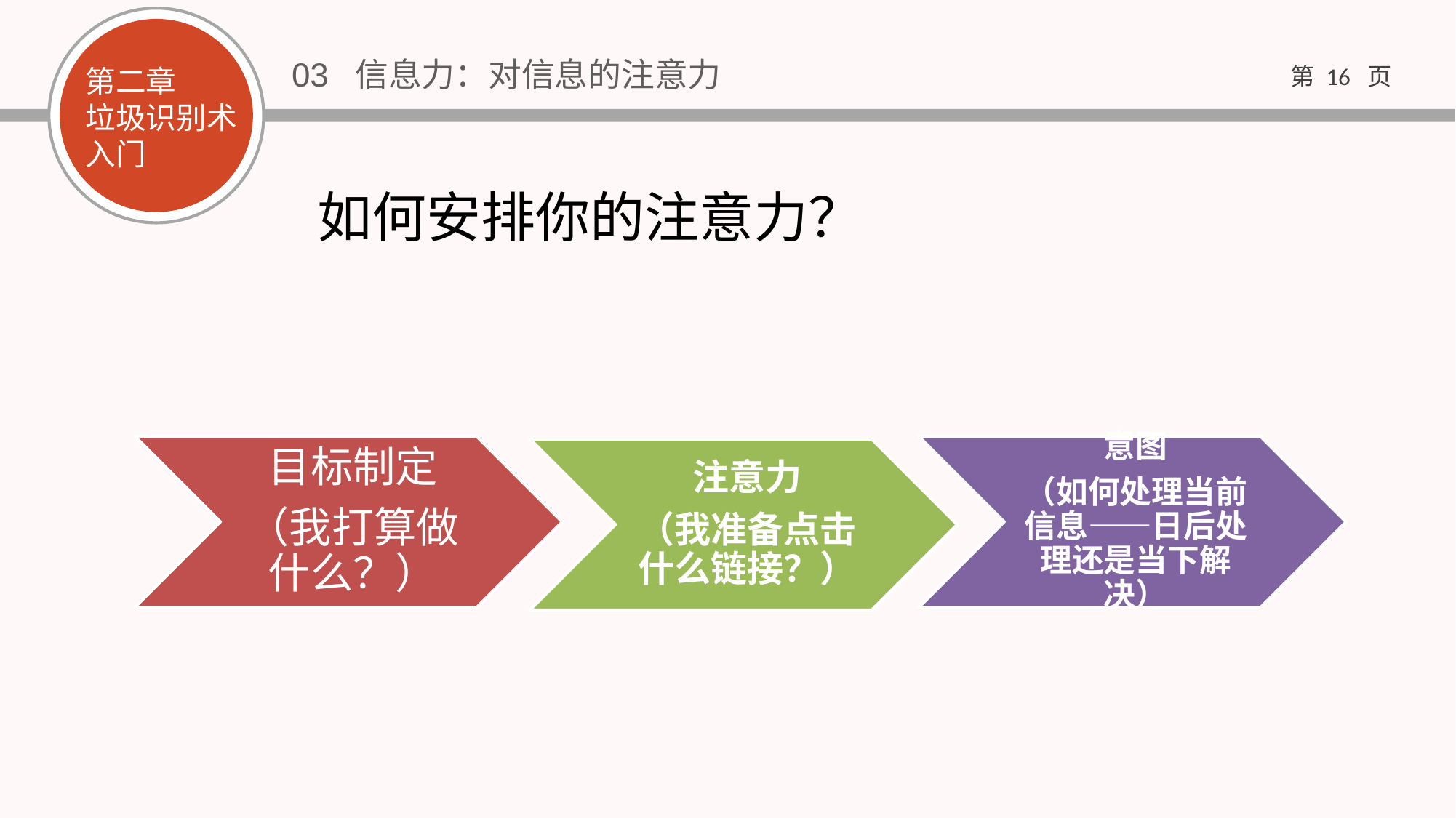

03  信息力：对信息的注意力
如何安排你的注意力？
目标制定
（我打算做什么？）
注意力
（我准备点击什么链接？）
意图
（如何处理当前信息——日后处理还是当下解决）